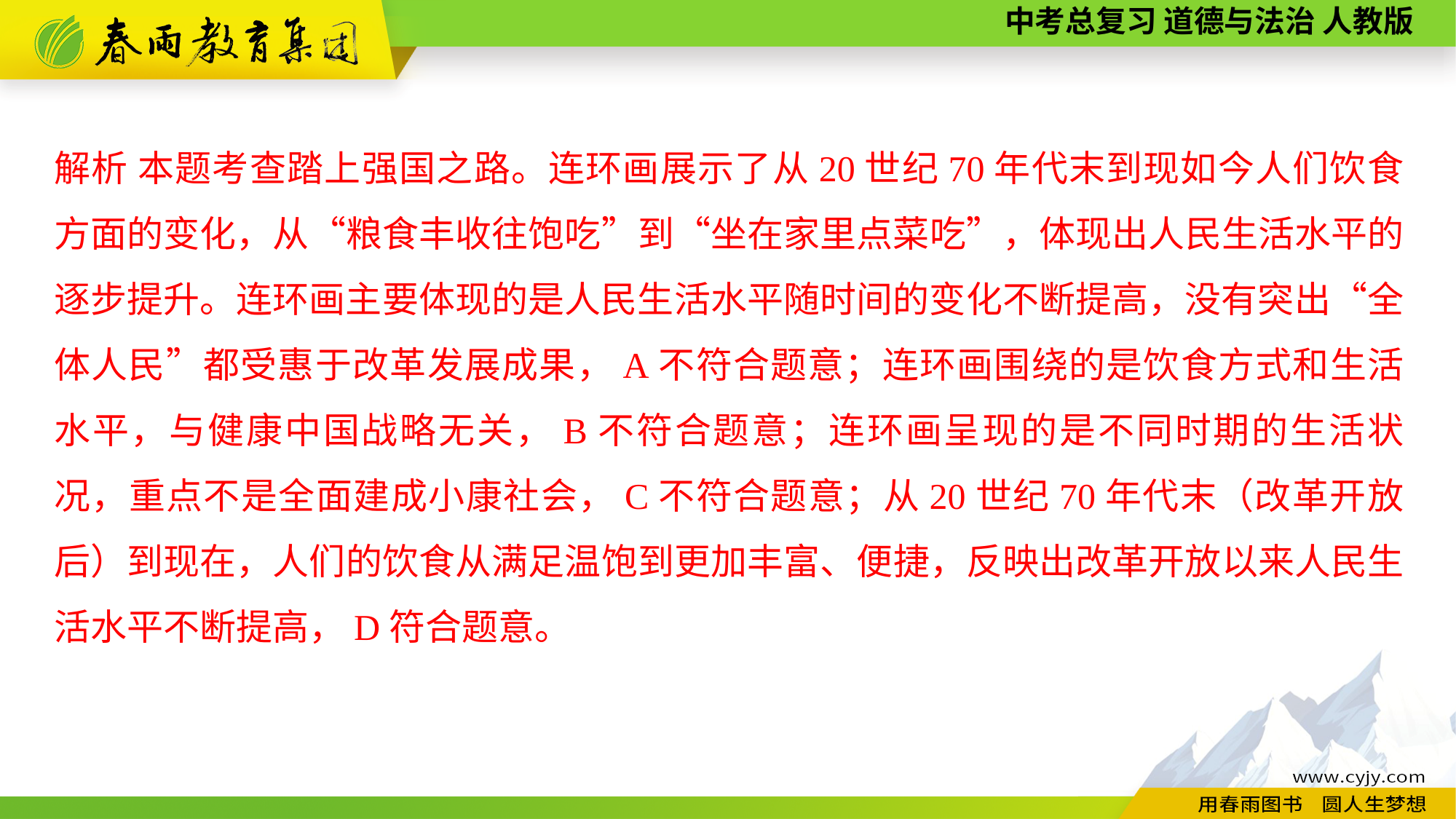

解析 本题考查踏上强国之路。连环画展示了从20世纪70年代末到现如今人们饮食方面的变化，从“粮食丰收往饱吃”到“坐在家里点菜吃”，体现出人民生活水平的逐步提升。连环画主要体现的是人民生活水平随时间的变化不断提高，没有突出“全体人民”都受惠于改革发展成果，A不符合题意；连环画围绕的是饮食方式和生活水平，与健康中国战略无关，B不符合题意；连环画呈现的是不同时期的生活状况，重点不是全面建成小康社会，C不符合题意；从20世纪70年代末（改革开放后）到现在，人们的饮食从满足温饱到更加丰富、便捷，反映出改革开放以来人民生活水平不断提高，D符合题意。